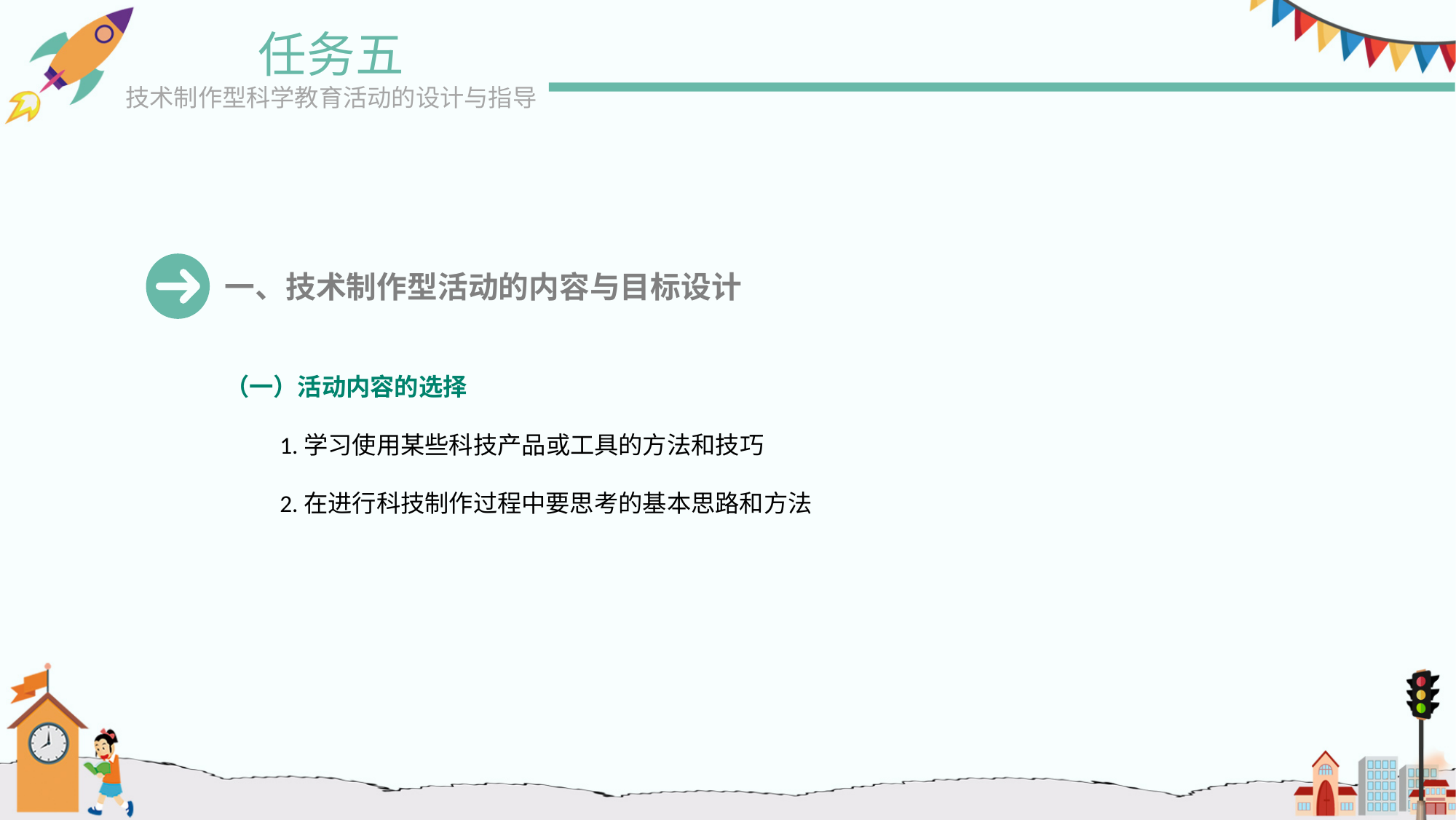

任务五
技术制作型科学教育活动的设计与指导

一、技术制作型活动的内容与目标设计
（一）活动内容的选择
1.学习使用某些科技产品或工具的方法和技巧
2.在进行科技制作过程中要思考的基本思路和方法